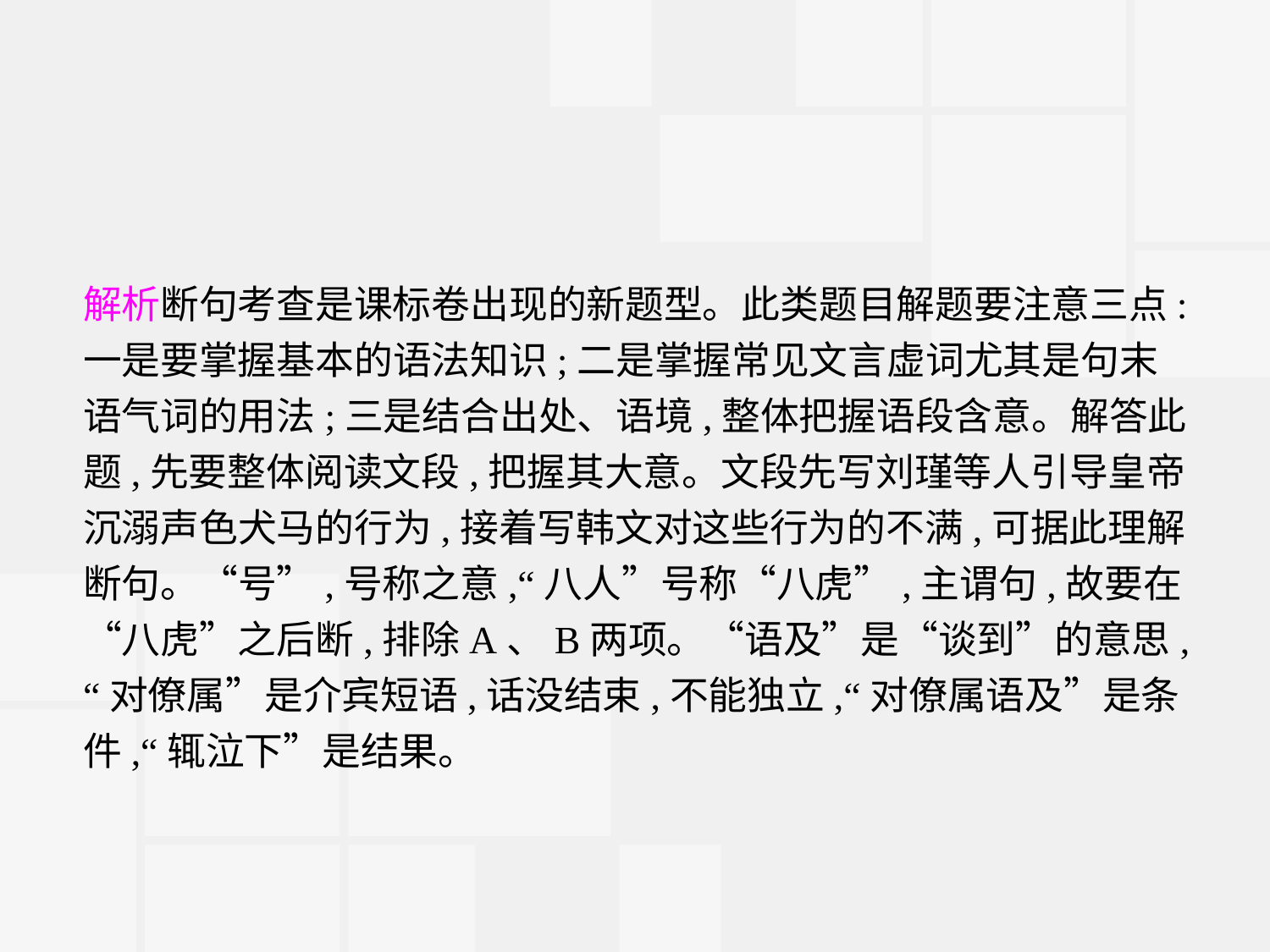

解析断句考查是课标卷出现的新题型。此类题目解题要注意三点:一是要掌握基本的语法知识;二是掌握常见文言虚词尤其是句末语气词的用法;三是结合出处、语境,整体把握语段含意。解答此题,先要整体阅读文段,把握其大意。文段先写刘瑾等人引导皇帝沉溺声色犬马的行为,接着写韩文对这些行为的不满,可据此理解断句。“号”,号称之意,“八人”号称“八虎”,主谓句,故要在“八虎”之后断,排除A、B两项。“语及”是“谈到”的意思,“对僚属”是介宾短语,话没结束,不能独立,“对僚属语及”是条件,“辄泣下”是结果。